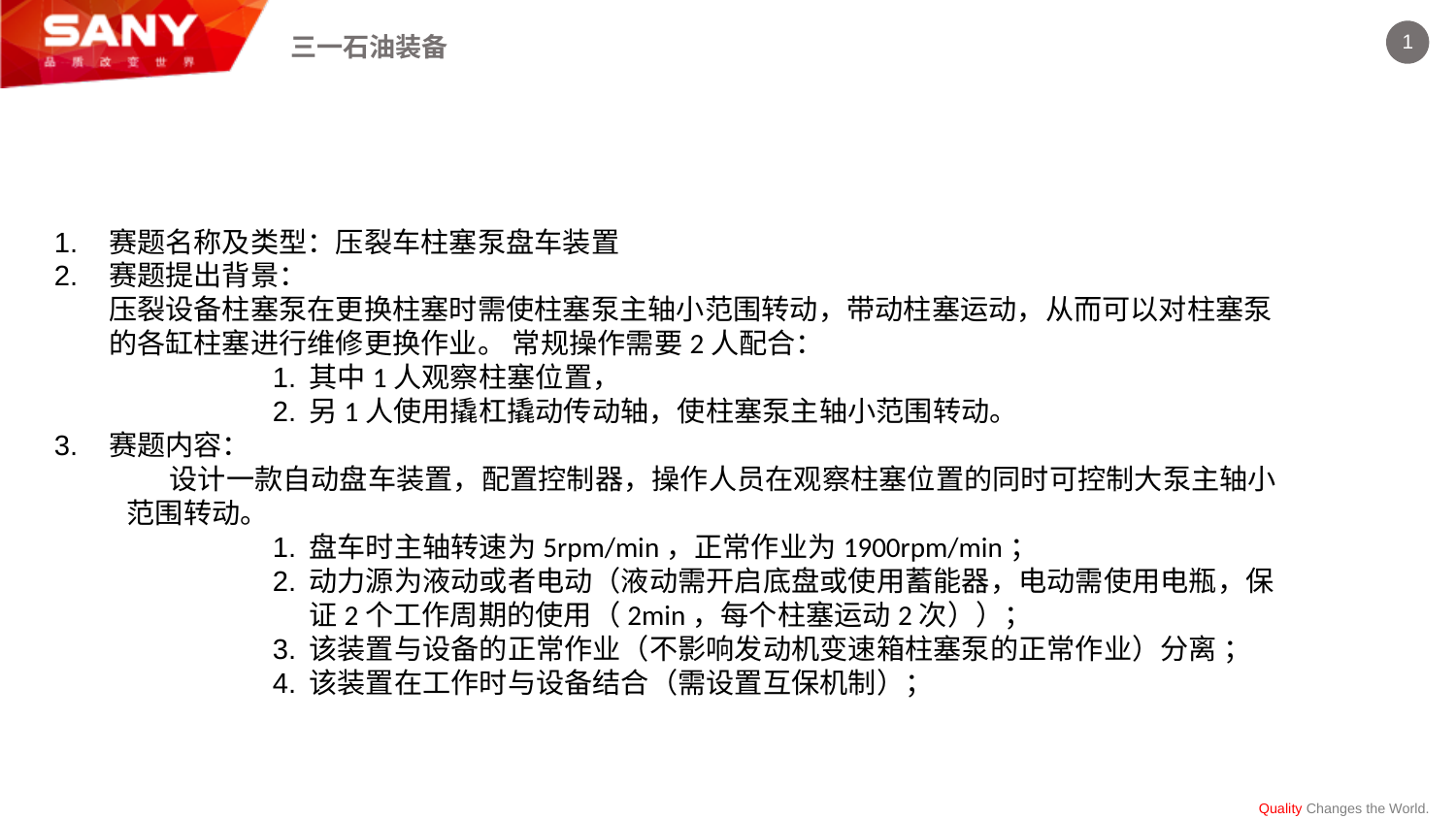

赛题名称及类型：压裂车柱塞泵盘车装置
赛题提出背景：
压裂设备柱塞泵在更换柱塞时需使柱塞泵主轴小范围转动，带动柱塞运动，从而可以对柱塞泵的各缸柱塞进行维修更换作业。 常规操作需要2人配合：
其中1人观察柱塞位置，
另1人使用撬杠撬动传动轴，使柱塞泵主轴小范围转动。
赛题内容：
设计一款自动盘车装置，配置控制器，操作人员在观察柱塞位置的同时可控制大泵主轴小范围转动。
盘车时主轴转速为5rpm/min，正常作业为1900rpm/min；
动力源为液动或者电动（液动需开启底盘或使用蓄能器，电动需使用电瓶，保证2个工作周期的使用（2min，每个柱塞运动2次））；
该装置与设备的正常作业（不影响发动机变速箱柱塞泵的正常作业）分离 ；
该装置在工作时与设备结合（需设置互保机制）；